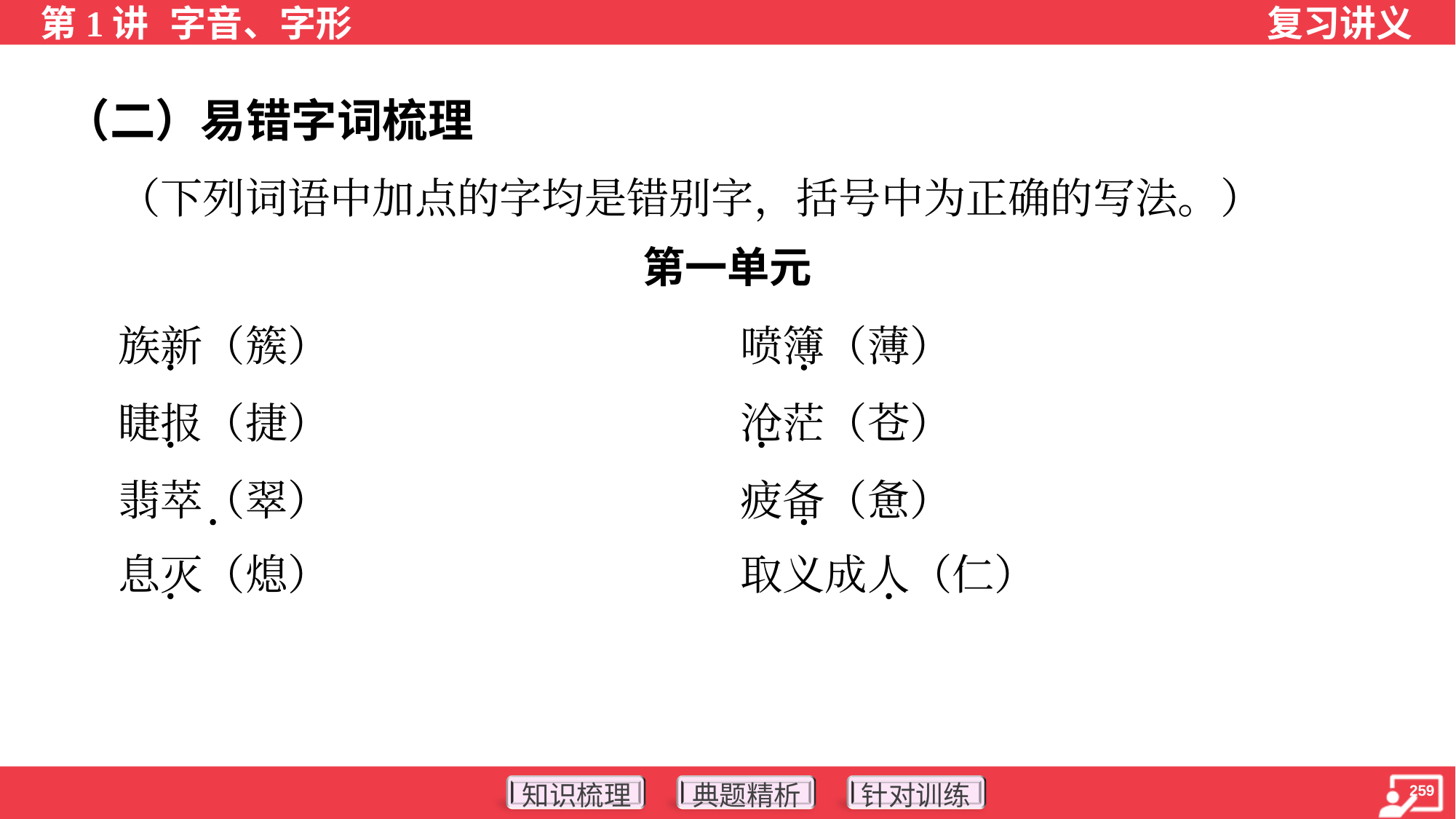

（二）易错字词梳理
    （下列词语中加点的字均是错别字，括号中为正确的写法。）
第一单元
    族新（簇）	喷簿（薄）
    睫报（捷）	沧茫（苍）
    翡萃（翠）	疲备（惫）
    息灭（熄）	取义成人（仁）